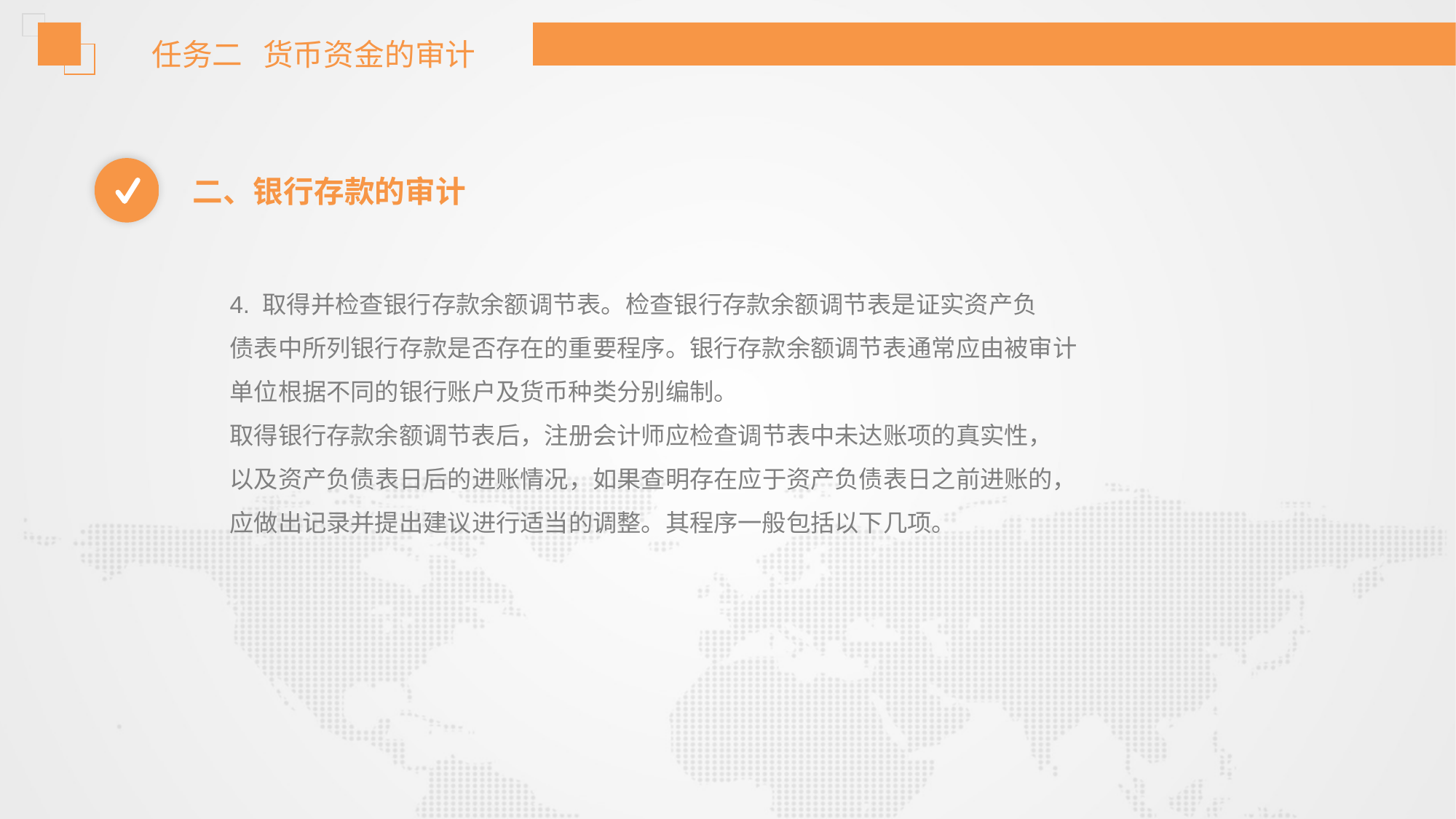

任务二   货币资金的审计

二、银行存款的审计
4. 取得并检查银行存款余额调节表。检查银行存款余额调节表是证实资产负
债表中所列银行存款是否存在的重要程序。银行存款余额调节表通常应由被审计
单位根据不同的银行账户及货币种类分别编制。
取得银行存款余额调节表后，注册会计师应检查调节表中未达账项的真实性，
以及资产负债表日后的进账情况，如果查明存在应于资产负债表日之前进账的，
应做出记录并提出建议进行适当的调整。其程序一般包括以下几项。